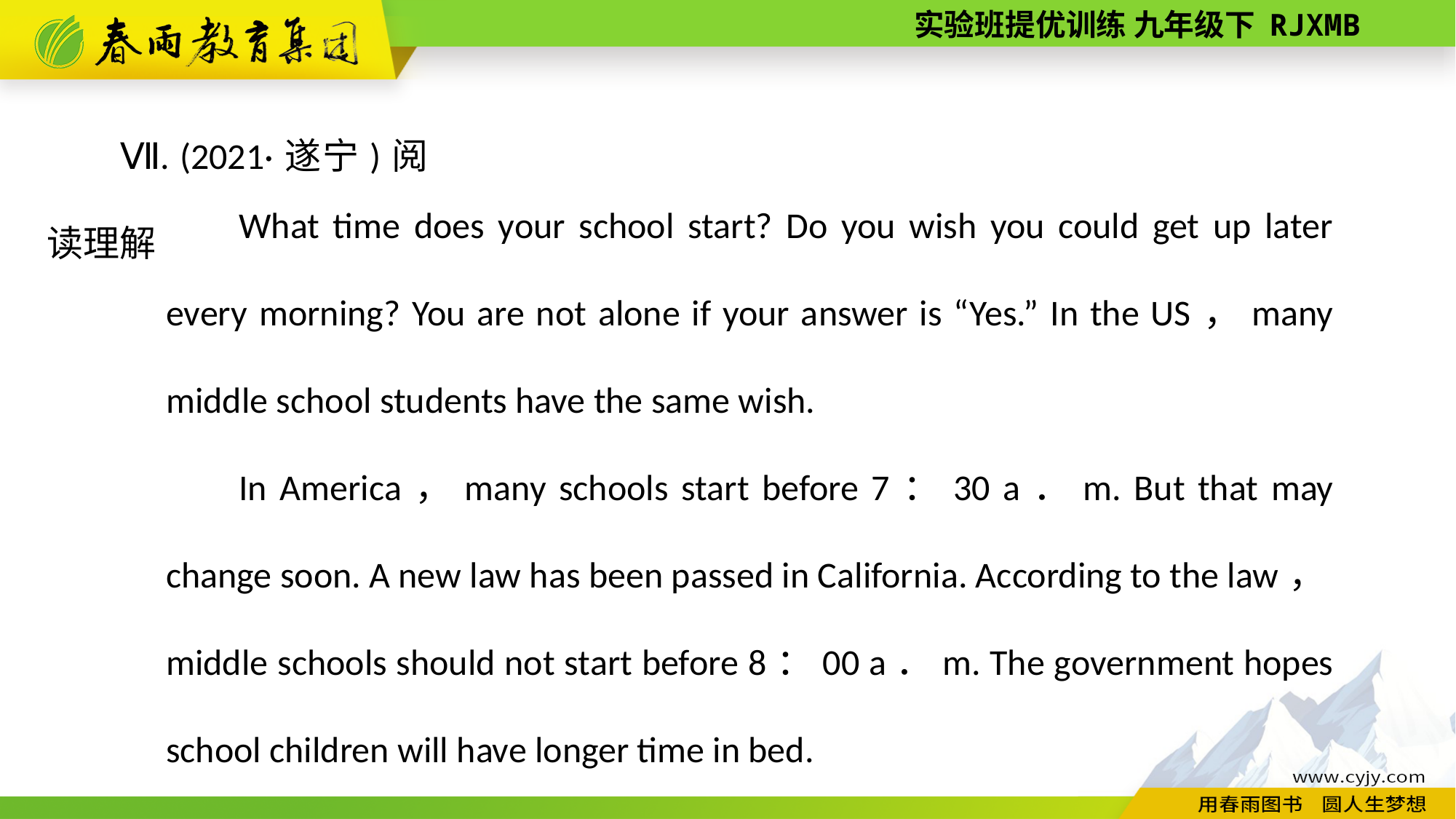

Ⅶ. (2021·遂宁)阅读理解
What time does your school start? Do you wish you could get up later every morning? You are not alone if your answer is “Yes.” In the US，many middle school students have the same wish.
In America，many schools start before 7：30 a．m. But that may change soon. A new law has been passed in California. According to the law，middle schools should not start before 8：00 a．m. The government hopes school children will have longer time in bed.